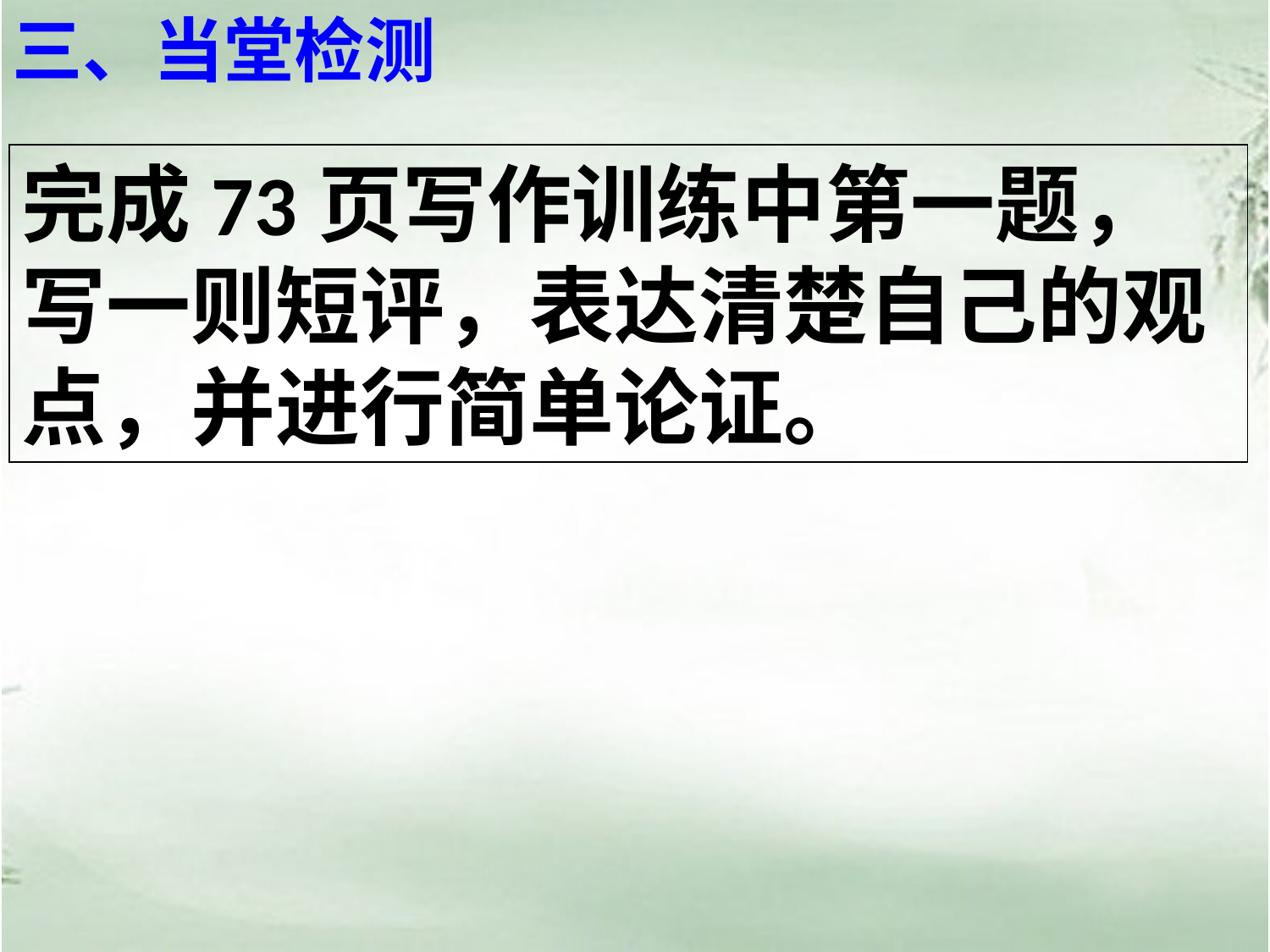

三、当堂检测
完成73页写作训练中第一题，写一则短评，表达清楚自己的观点，并进行简单论证。